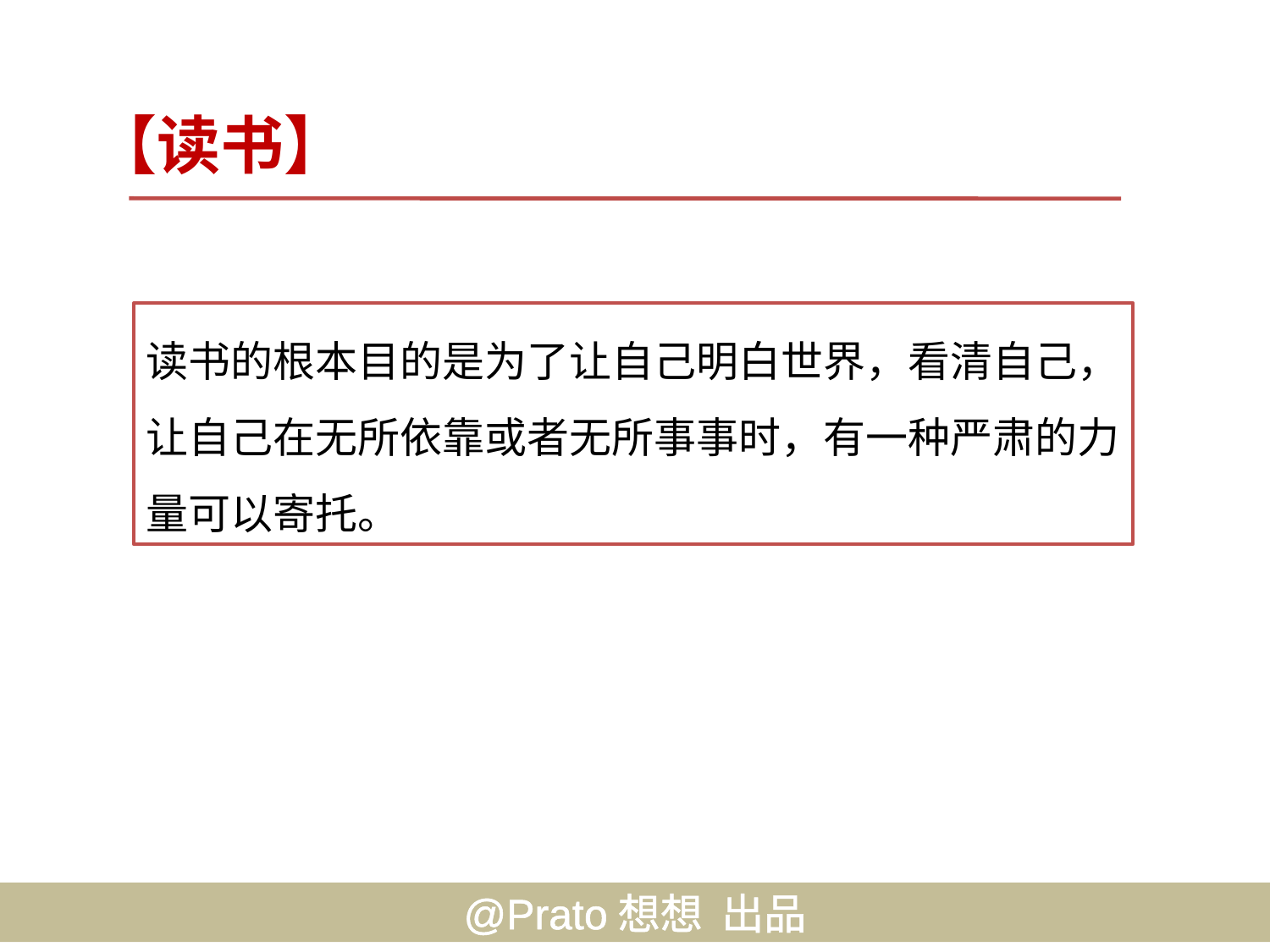

【读书】
读书的根本目的是为了让自己明白世界，看清自己，
让自己在无所依靠或者无所事事时，有一种严肃的力
量可以寄托。
@Prato想想  出品